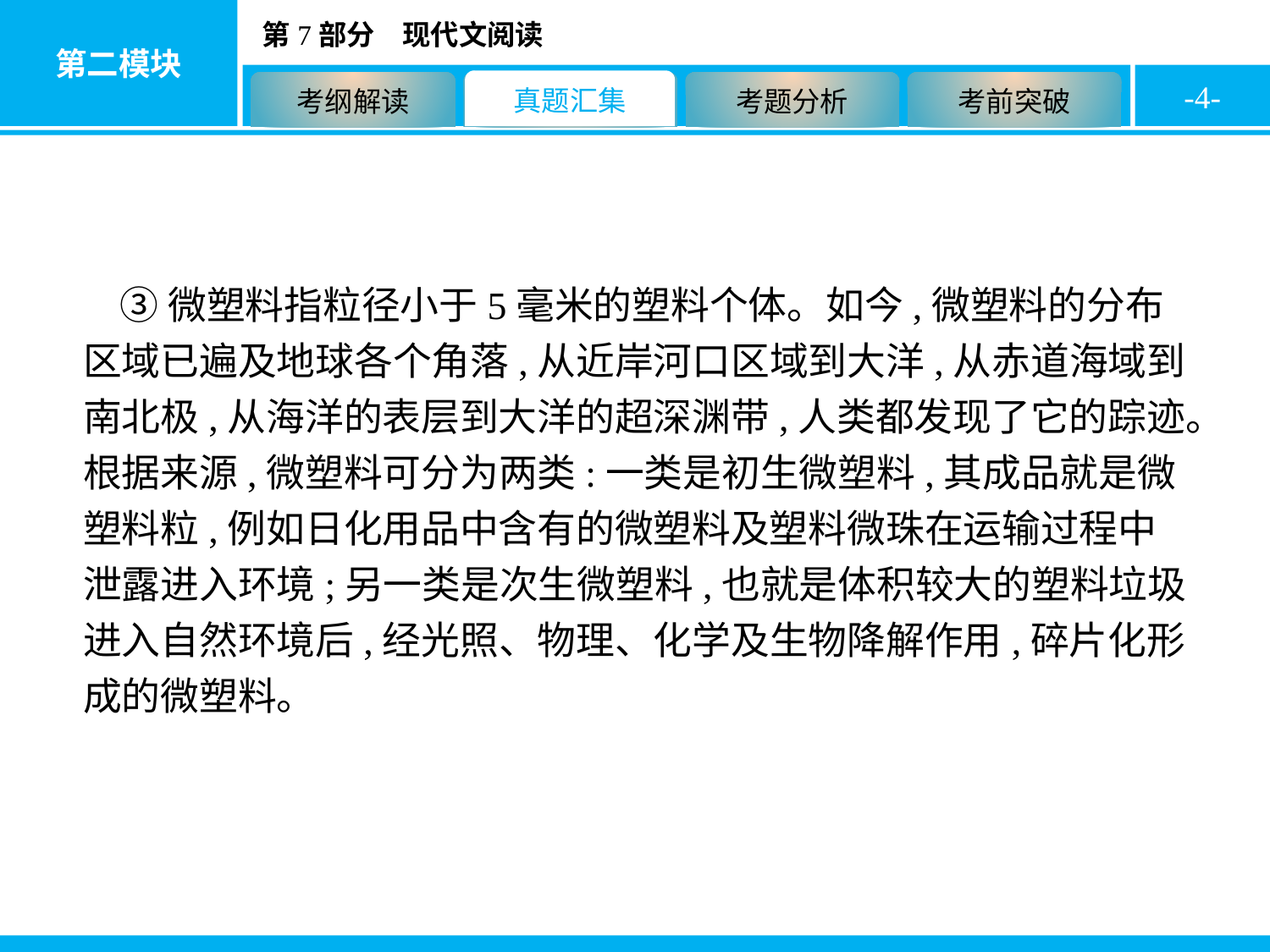

-4-
③微塑料指粒径小于5毫米的塑料个体。如今,微塑料的分布区域已遍及地球各个角落,从近岸河口区域到大洋,从赤道海域到南北极,从海洋的表层到大洋的超深渊带,人类都发现了它的踪迹。根据来源,微塑料可分为两类:一类是初生微塑料,其成品就是微塑料粒,例如日化用品中含有的微塑料及塑料微珠在运输过程中泄露进入环境;另一类是次生微塑料,也就是体积较大的塑料垃圾进入自然环境后,经光照、物理、化学及生物降解作用,碎片化形成的微塑料。